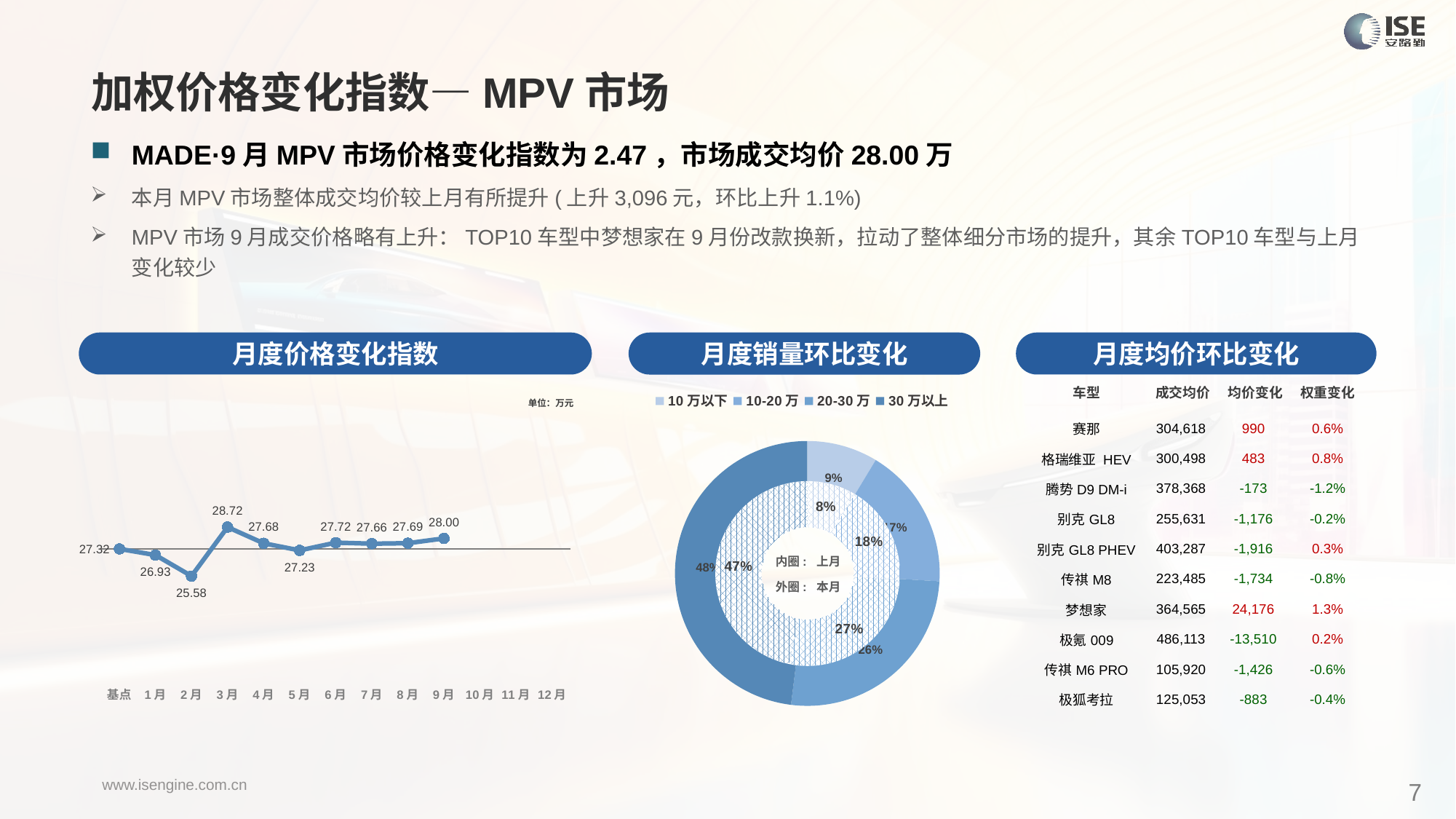

加权价格变化指数—MPV市场
MADE·9月MPV市场价格变化指数为2.47，市场成交均价28.00万
本月MPV市场整体成交均价较上月有所提升(上升3,096元，环比上升1.1%)
MPV市场9月成交价格略有上升：TOP10车型中梦想家在9月份改款换新，拉动了整体细分市场的提升，其余TOP10车型与上月变化较少
月度价格变化指数

月度均价环比变化

月度销量环比变化

| 车型 | 成交均价 | 均价变化 | 权重变化 |
| --- | --- | --- | --- |
| 赛那 | 304,618 | 990 | 0.6% |
| 格瑞维亚 HEV | 300,498 | 483 | 0.8% |
| 腾势D9 DM-i | 378,368 | -173 | -1.2% |
| 别克GL8 | 255,631 | -1,176 | -0.2% |
| 别克GL8 PHEV | 403,287 | -1,916 | 0.3% |
| 传祺M8 | 223,485 | -1,734 | -0.8% |
| 梦想家 | 364,565 | 24,176 | 1.3% |
| 极氪009 | 486,113 | -13,510 | 0.2% |
| 传祺M6 PRO | 105,920 | -1,426 | -0.6% |
| 极狐考拉 | 125,053 | -883 | -0.4% |

### Chart

| Category | Y2024 |
|---|---|
| 基点 | 0.0 |
| 1月 | -1.4508803939342396 |
| 2月 | -6.37 |
| 3月 | 5.11 |
| 4月 | 1.32 |
| 5月 | -0.35 |
| 6月 | 1.47 |
| 7月 | 1.23 |
| 8月 | 1.34 |
| 9月 | 2.47 |
| 10月 | None |
| 11月 | None |
| 12月 | None |

### Chart

| Category | 销量 |
|---|---|
| 10万以下 | 6796.0 |
| 10-20万 | 13600.0 |
| 20-30万 | 20451.0 |
| 30万以上 | 37745.0 |
单位：万元

### Chart

| Category | 销量 |
|---|---|
| 10万以下 | 6263.0 |
| 10-20万 | 13032.0 |
| 20-30万 | 19975.0 |
| 30万以上 | 34449.0 |
内圈:  上月
外圈:  本月
7